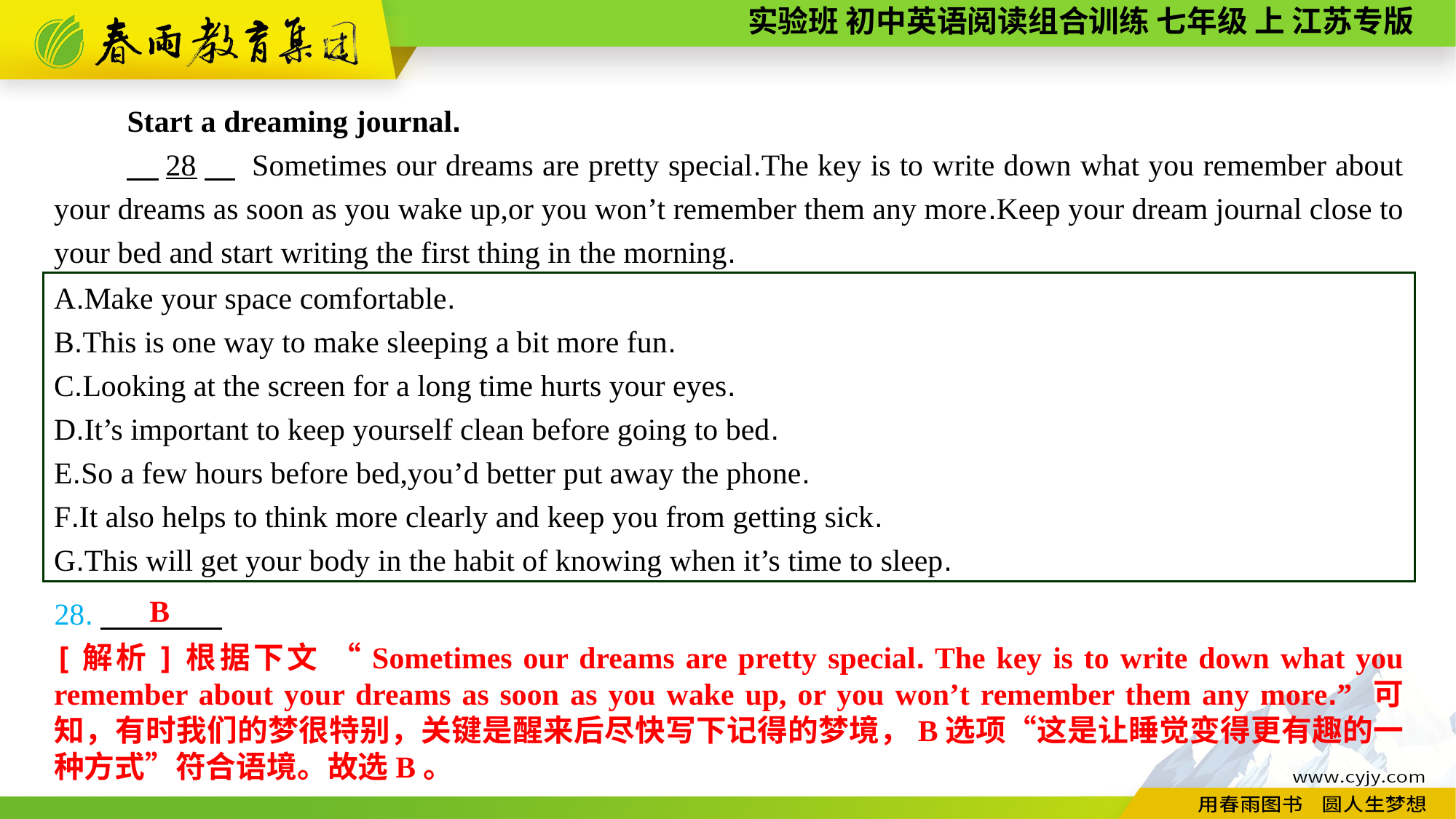

Start a dreaming journal.
　28　 Sometimes our dreams are pretty special.The key is to write down what you remember about your dreams as soon as you wake up,or you won’t remember them any more.Keep your dream journal close to your bed and start writing the first thing in the morning.
A.Make your space comfortable.
B.This is one way to make sleeping a bit more fun.
C.Looking at the screen for a long time hurts your eyes.
D.It’s important to keep yourself clean before going to bed.
E.So a few hours before bed,you’d better put away the phone.
F.It also helps to think more clearly and keep you from getting sick.
G.This will get your body in the habit of knowing when it’s time to sleep.

B
28.
[解析]根据下文 “Sometimes our dreams are pretty special. The key is to write down what you remember about your dreams as soon as you wake up, or you won’t remember them any more.” 可知，有时我们的梦很特别，关键是醒来后尽快写下记得的梦境，B选项“这是让睡觉变得更有趣的一种方式”符合语境。故选B。